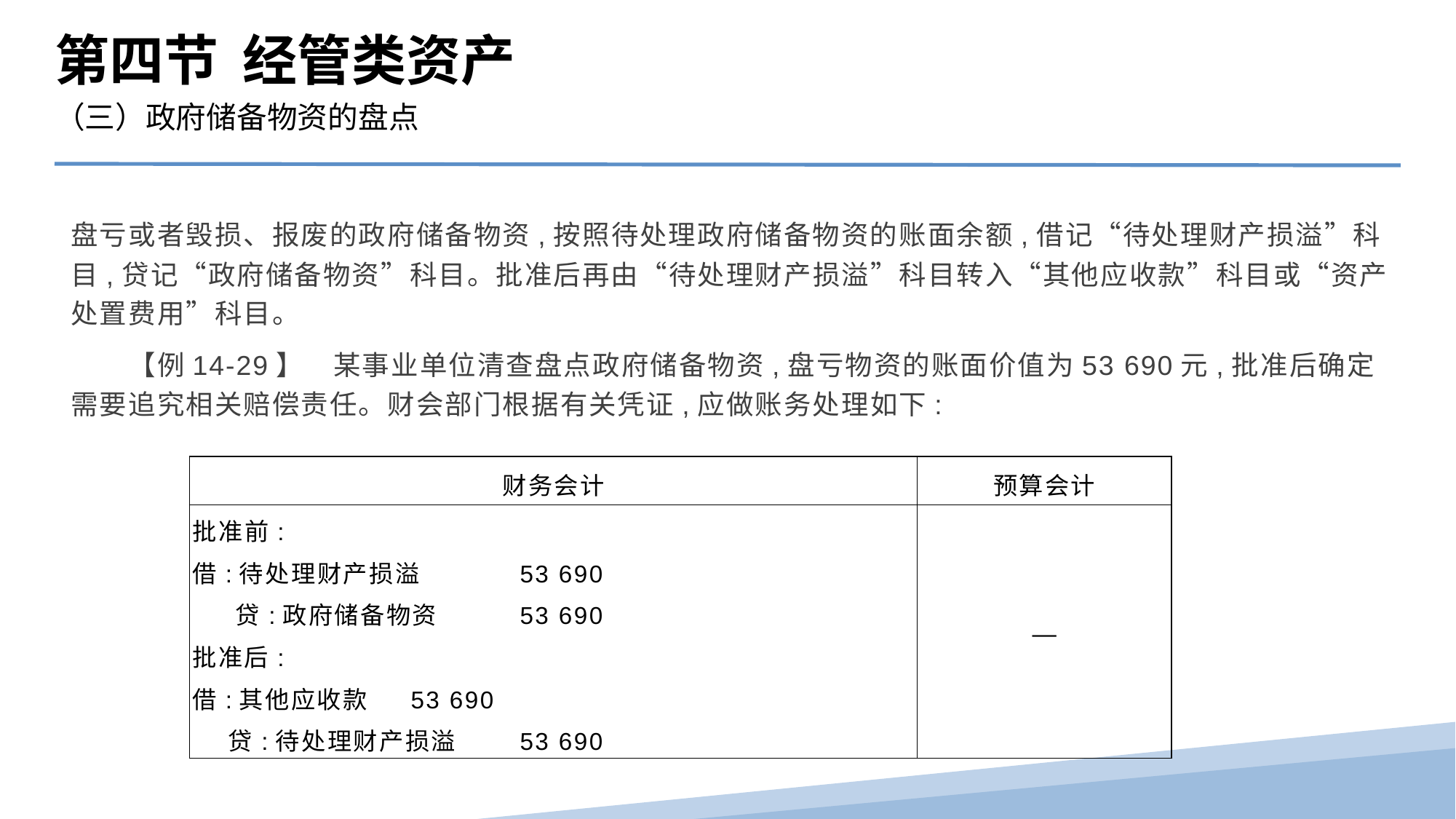

第四节  经管类资产
（三）政府储备物资的盘点
盘亏或者毁损、报废的政府储备物资,按照待处理政府储备物资的账面余额,借记“待处理财产损溢”科目,贷记“政府储备物资”科目。批准后再由“待处理财产损溢”科目转入“其他应收款”科目或“资产处置费用”科目。
　　【例14-29】　某事业单位清查盘点政府储备物资,盘亏物资的账面价值为53 690元,批准后确定需要追究相关赔偿责任。财会部门根据有关凭证,应做账务处理如下:
| 财务会计 | 预算会计 |
| --- | --- |
| 批准前: 借:待处理财产损溢 53 690 贷:政府储备物资 53 690 批准后: 借:其他应收款 53 690 贷:待处理财产损溢 53 690 | — |